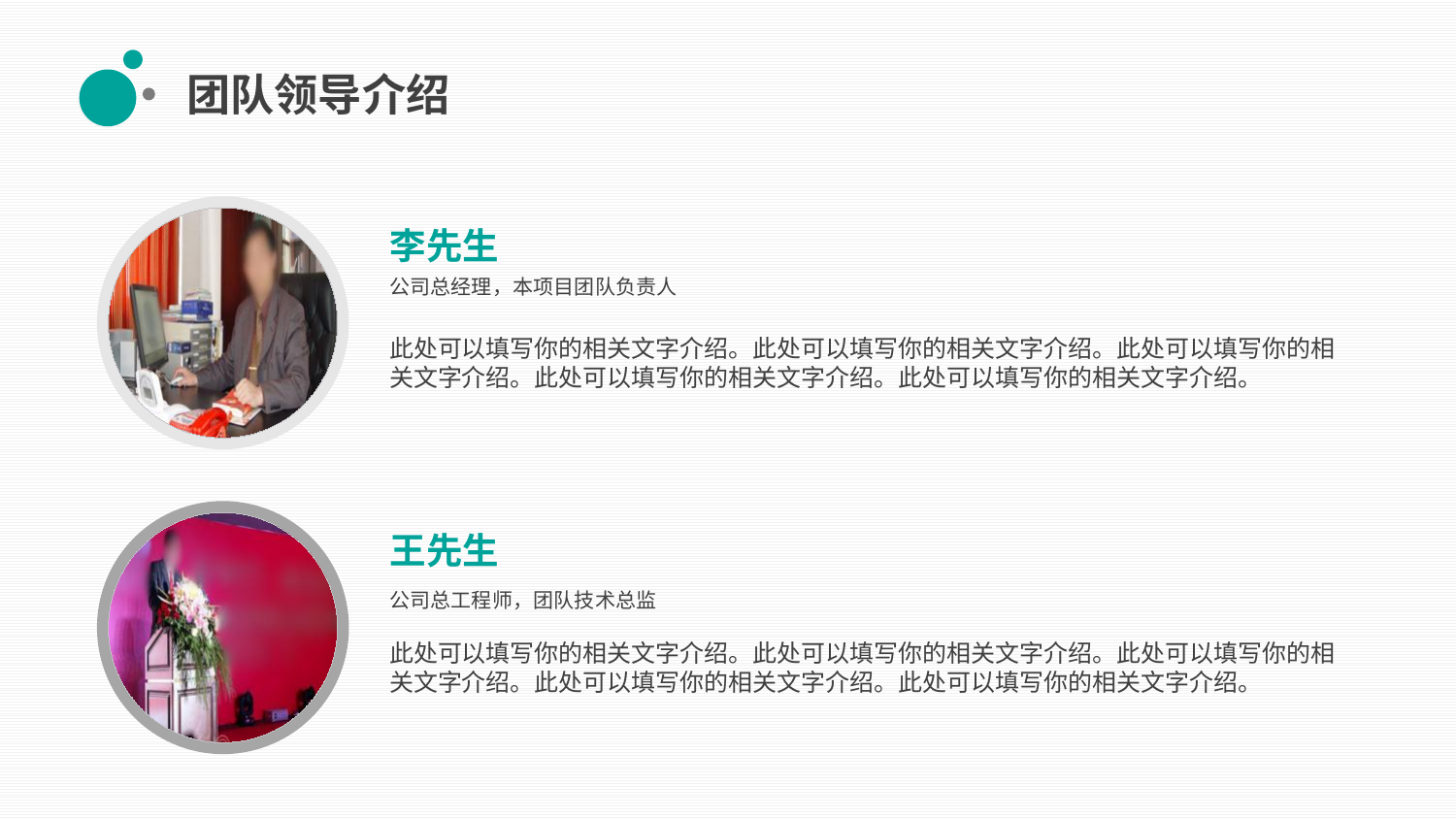

团队领导介绍

李先生
公司总经理，本项目团队负责人
此处可以填写你的相关文字介绍。此处可以填写你的相关文字介绍。此处可以填写你的相关文字介绍。此处可以填写你的相关文字介绍。此处可以填写你的相关文字介绍。

王先生
公司总工程师，团队技术总监
此处可以填写你的相关文字介绍。此处可以填写你的相关文字介绍。此处可以填写你的相关文字介绍。此处可以填写你的相关文字介绍。此处可以填写你的相关文字介绍。